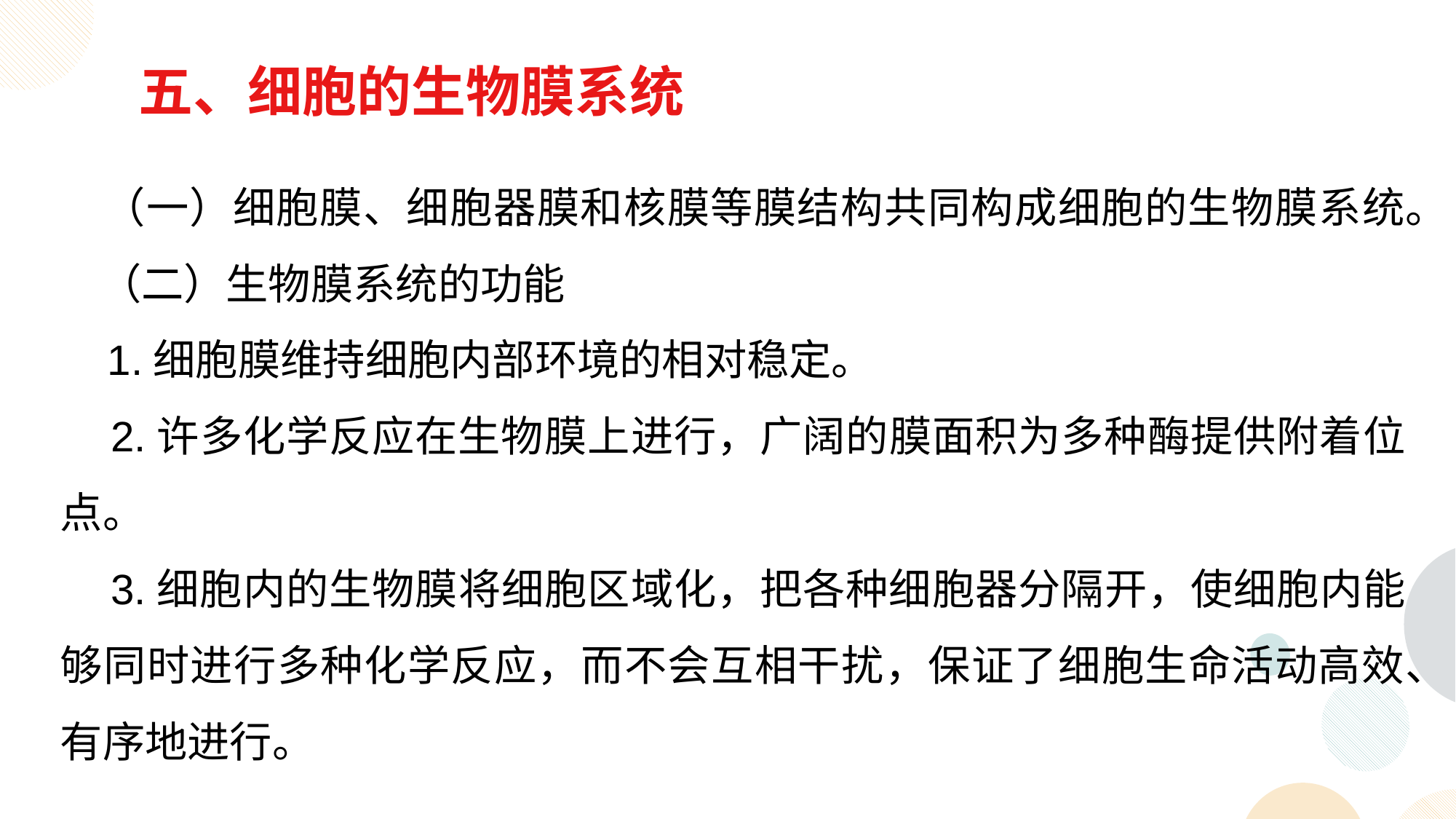

五、细胞的生物膜系统
   （一）细胞膜、细胞器膜和核膜等膜结构共同构成细胞的生物膜系统。
   （二）生物膜系统的功能
    1.细胞膜维持细胞内部环境的相对稳定。
    2.许多化学反应在生物膜上进行，广阔的膜面积为多种酶提供附着位点。
    3.细胞内的生物膜将细胞区域化，把各种细胞器分隔开，使细胞内能够同时进行多种化学反应，而不会互相干扰，保证了细胞生命活动高效、有序地进行。